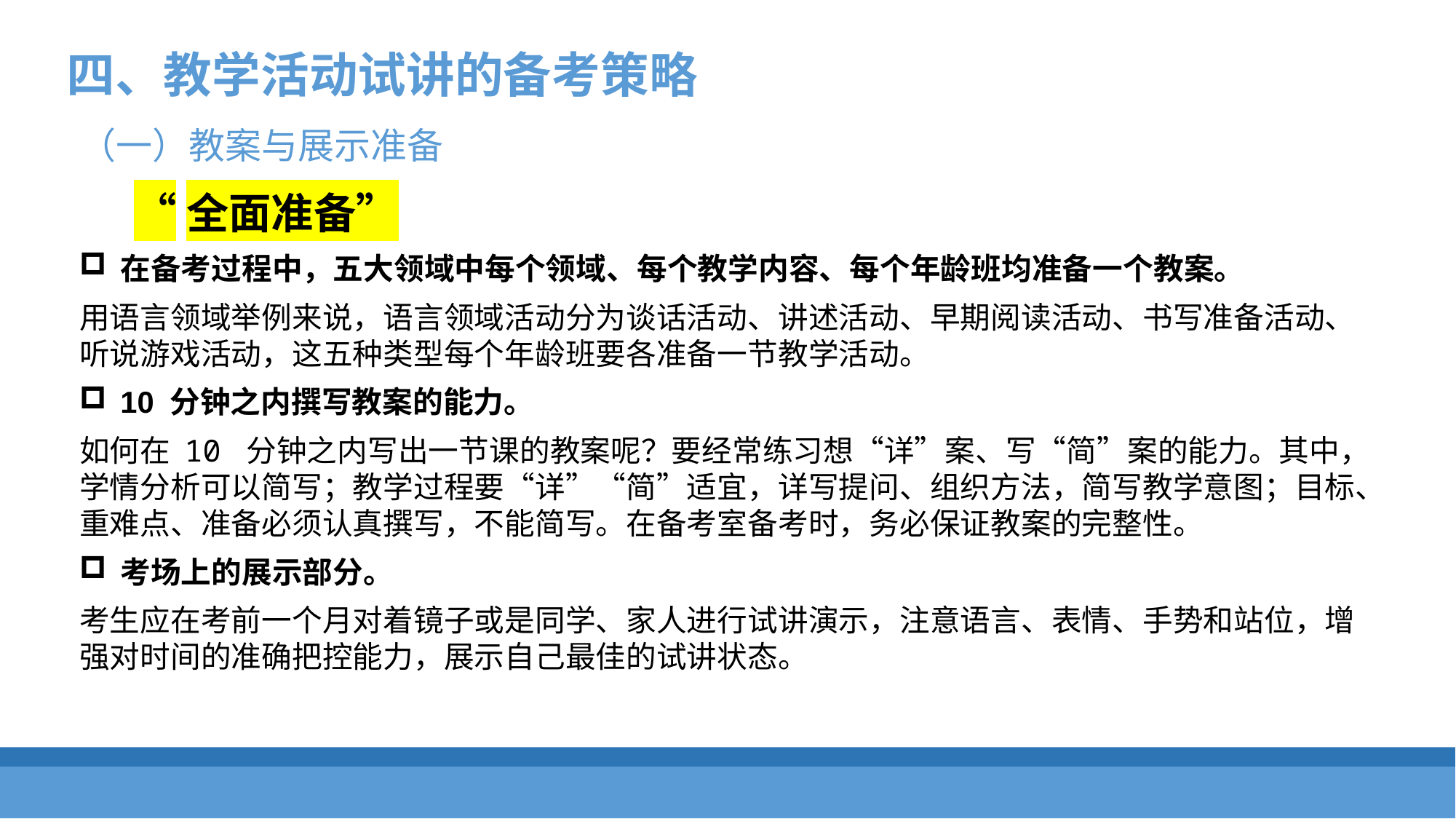

四、教学活动试讲的备考策略
（一）教案与展示准备
“全面准备”
在备考过程中，五大领域中每个领域、每个教学内容、每个年龄班均准备一个教案。
用语言领域举例来说，语言领域活动分为谈话活动、讲述活动、早期阅读活动、书写准备活动、听说游戏活动，这五种类型每个年龄班要各准备一节教学活动。
10 分钟之内撰写教案的能力。
如何在 10 分钟之内写出一节课的教案呢？要经常练习想“详”案、写“简”案的能力。其中，学情分析可以简写；教学过程要“详”“简”适宜，详写提问、组织方法，简写教学意图；目标、重难点、准备必须认真撰写，不能简写。在备考室备考时，务必保证教案的完整性。
考场上的展示部分。
考生应在考前一个月对着镜子或是同学、家人进行试讲演示，注意语言、表情、手势和站位，增强对时间的准确把控能力，展示自己最佳的试讲状态。